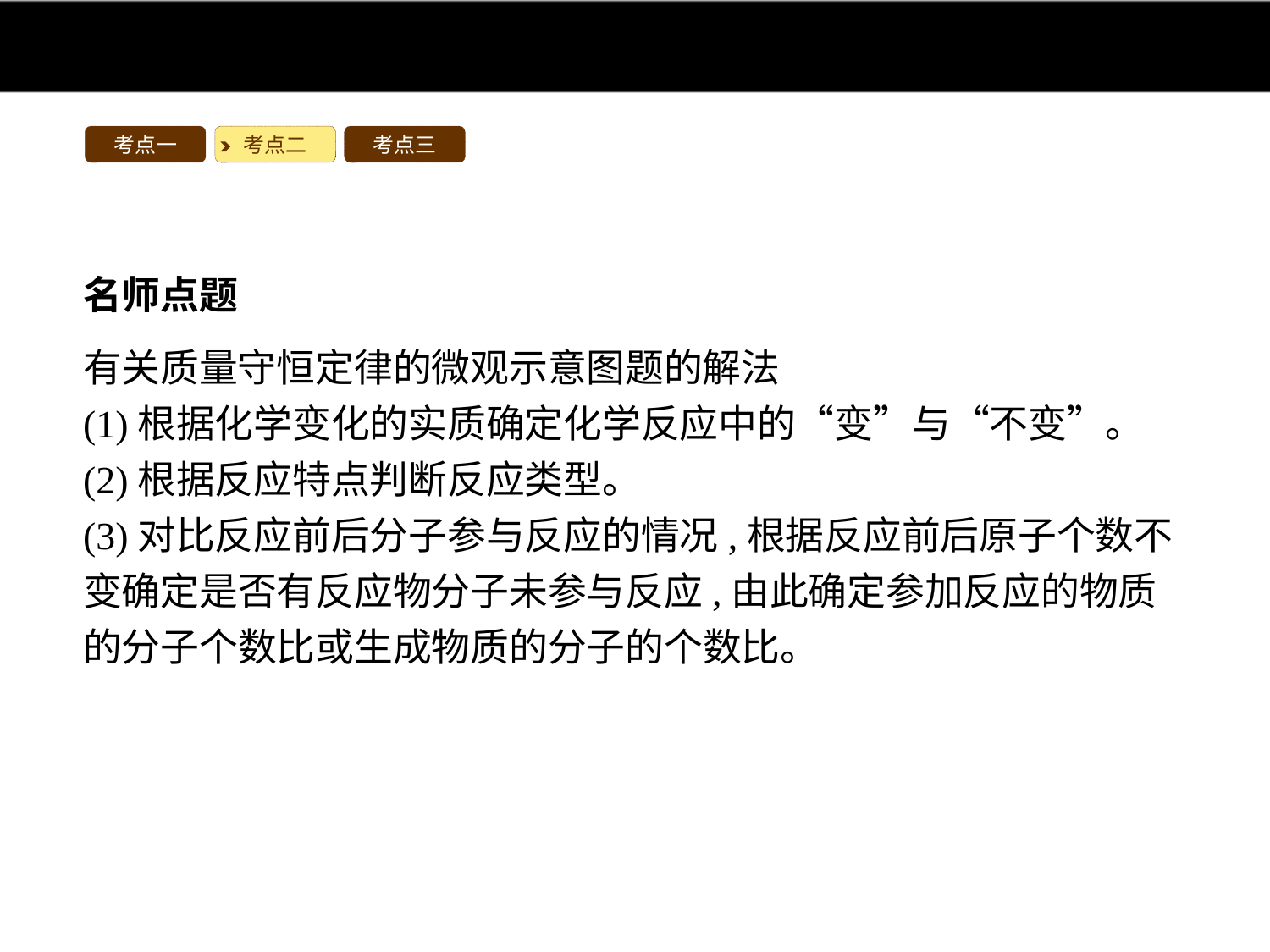

考点一
考点二
考点三

名师点题
有关质量守恒定律的微观示意图题的解法
(1)根据化学变化的实质确定化学反应中的“变”与“不变”。
(2)根据反应特点判断反应类型。
(3)对比反应前后分子参与反应的情况,根据反应前后原子个数不变确定是否有反应物分子未参与反应,由此确定参加反应的物质的分子个数比或生成物质的分子的个数比。